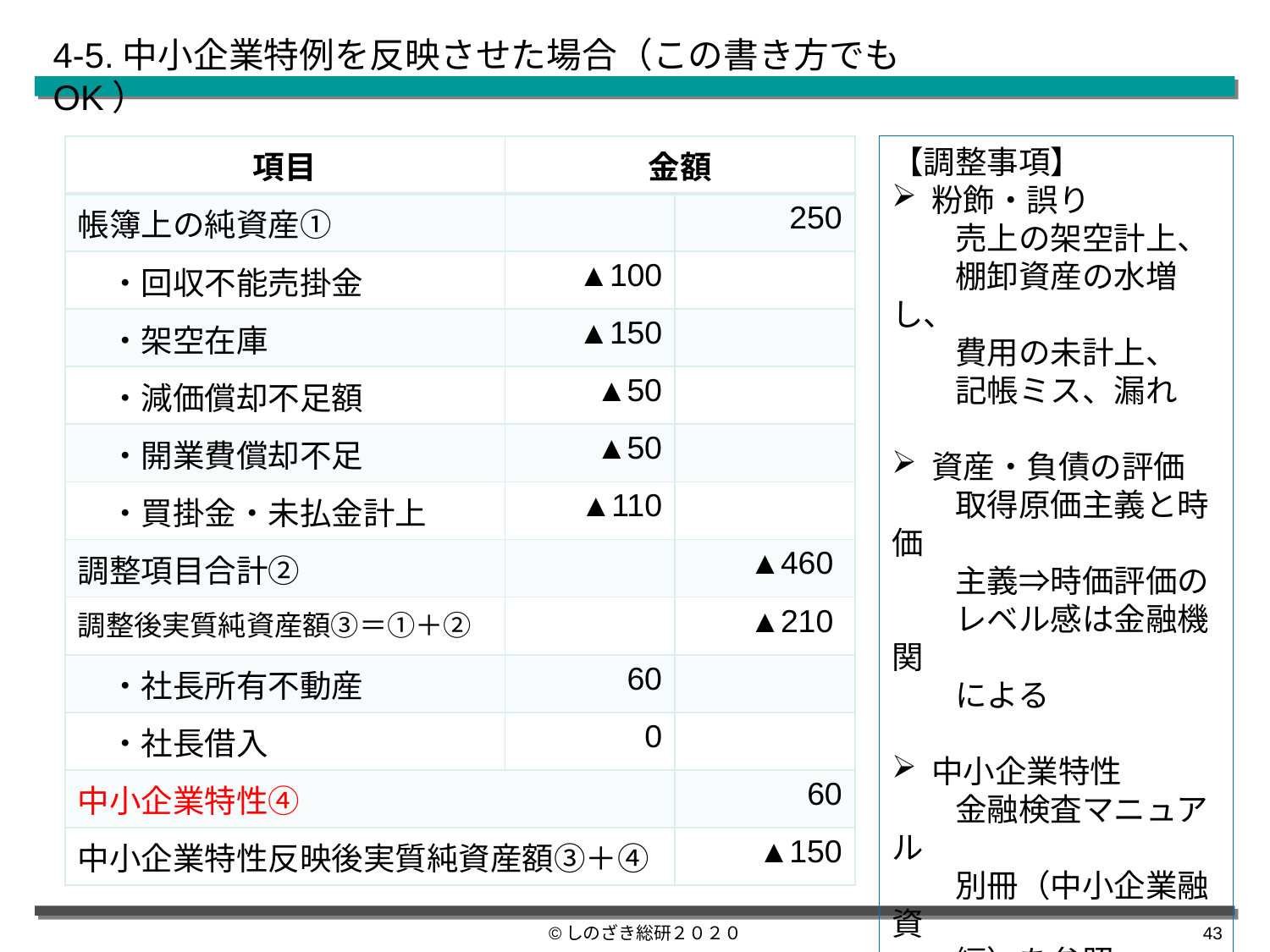

4-5.中小企業特例を反映させた場合（この書き方でもOK）
| 項目 | 金額 |  |
| --- | --- | --- |
| 帳簿上の純資産① |  | 250 |
| ・回収不能売掛金 | ▲100 |  |
| ・架空在庫 | ▲150 |  |
| ・減価償却不足額 | ▲50 |  |
| ・開業費償却不足 | ▲50 |  |
| ・買掛金・未払金計上 | ▲110 |  |
| 調整項目合計② |  | ▲460 |
| 調整後実質純資産額③＝①＋② |  | ▲210 |
| ・社長所有不動産 | 60 |  |
| ・社長借入 | 0 |  |
| 中小企業特性④ |  | 60 |
| 中小企業特性反映後実質純資産額③＋④ |  | ▲150 |
【調整事項】
粉飾・誤り
　　売上の架空計上、
　　棚卸資産の水増し、
　　費用の未計上、
　　記帳ミス、漏れ

資産・負債の評価
　　取得原価主義と時価
　　主義⇒時価評価の
　　レベル感は金融機関
　　による

中小企業特性
　　金融検査マニュアル
　　別冊（中小企業融資
　　編）を参照

©しのざき総研２０２０
43